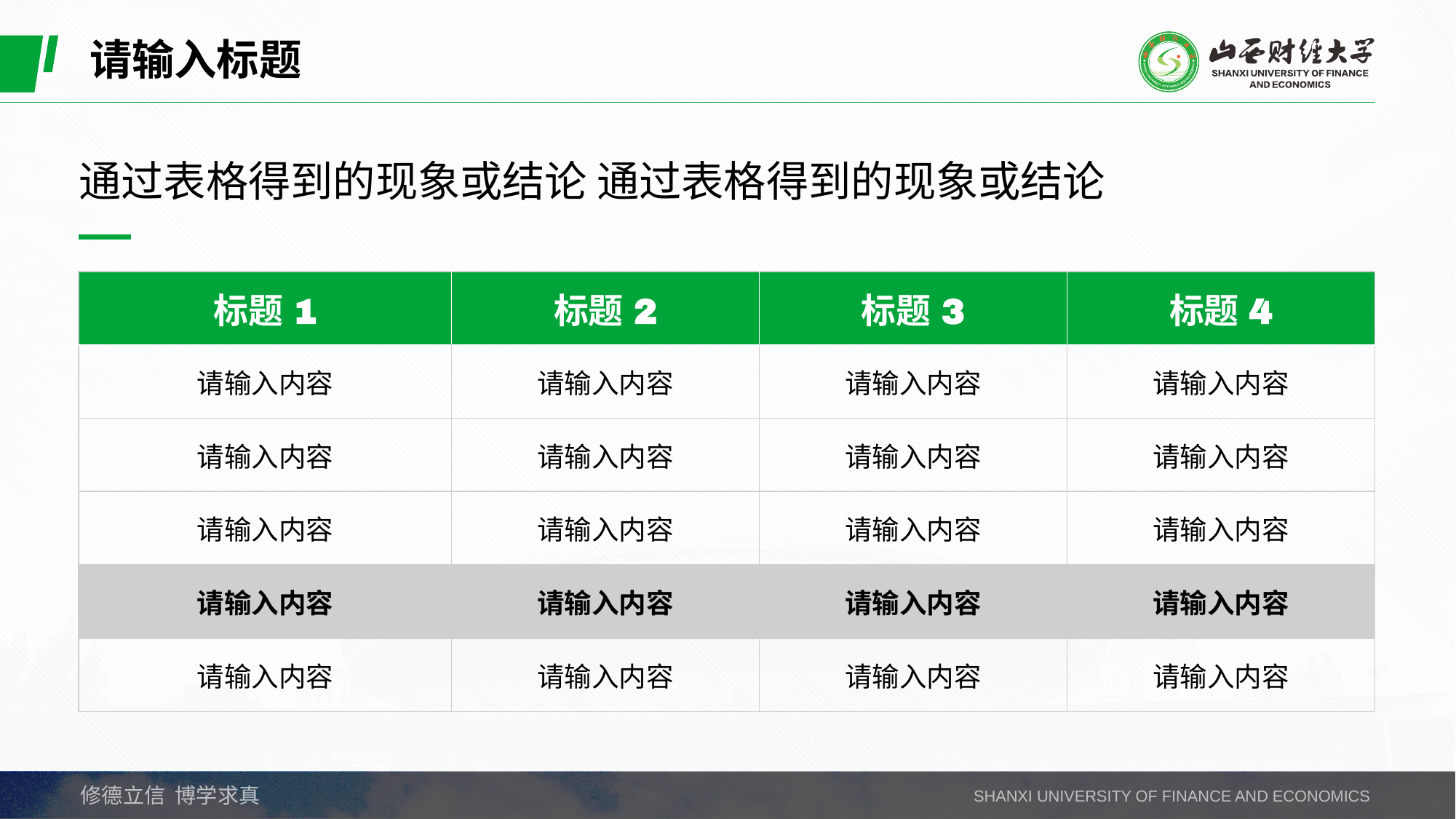

请输入标题
通过表格得到的现象或结论 通过表格得到的现象或结论
| 标题1 | 标题2 | 标题3 | 标题4 |
| --- | --- | --- | --- |
| 请输入内容 | 请输入内容 | 请输入内容 | 请输入内容 |
| 请输入内容 | 请输入内容 | 请输入内容 | 请输入内容 |
| 请输入内容 | 请输入内容 | 请输入内容 | 请输入内容 |
| 请输入内容 | 请输入内容 | 请输入内容 | 请输入内容 |
| 请输入内容 | 请输入内容 | 请输入内容 | 请输入内容 |